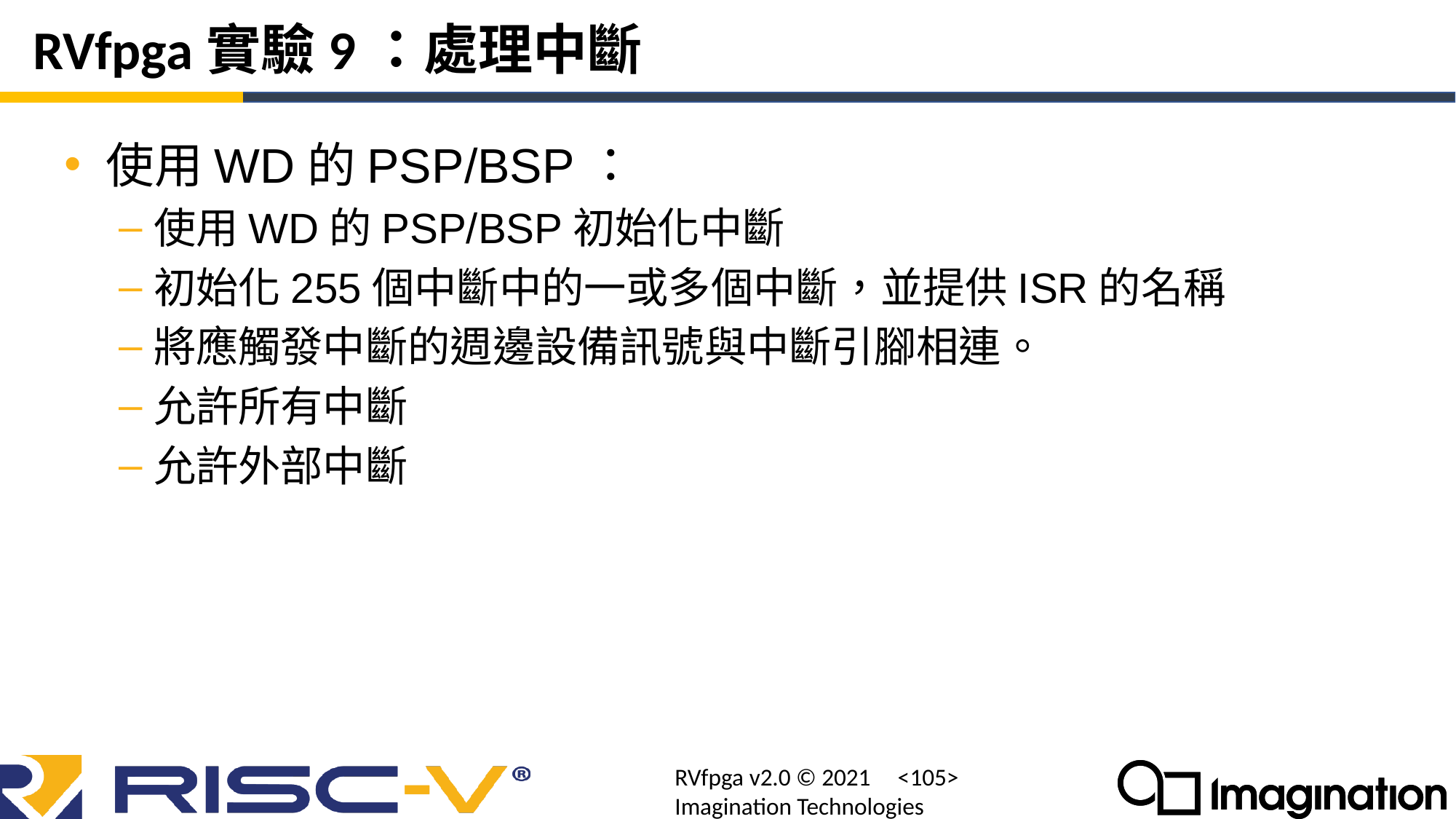

# RVfpga實驗9：處理中斷
使用WD的PSP/BSP：
使用WD的PSP/BSP初始化中斷
初始化255個中斷中的一或多個中斷，並提供ISR的名稱
將應觸發中斷的週邊設備訊號與中斷引腳相連。
允許所有中斷
允許外部中斷